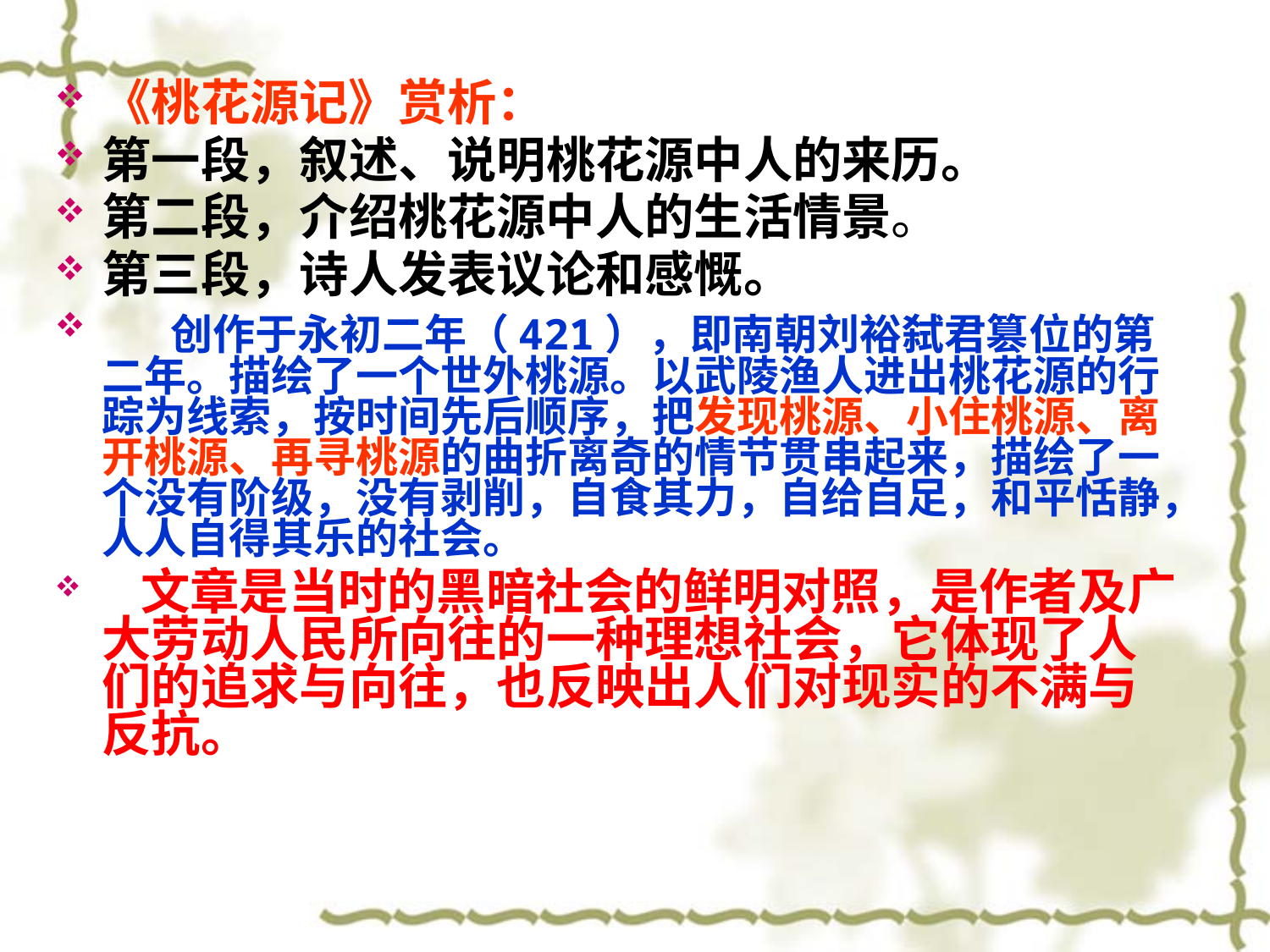

《桃花源记》赏析：
第一段，叙述、说明桃花源中人的来历。
第二段，介绍桃花源中人的生活情景。
第三段，诗人发表议论和感慨。
     创作于永初二年（421），即南朝刘裕弑君篡位的第二年。描绘了一个世外桃源。以武陵渔人进出桃花源的行踪为线索，按时间先后顺序，把发现桃源、小住桃源、离开桃源、再寻桃源的曲折离奇的情节贯串起来，描绘了一个没有阶级，没有剥削，自食其力，自给自足，和平恬静，人人自得其乐的社会。
   文章是当时的黑暗社会的鲜明对照，是作者及广大劳动人民所向往的一种理想社会，它体现了人们的追求与向往，也反映出人们对现实的不满与反抗。